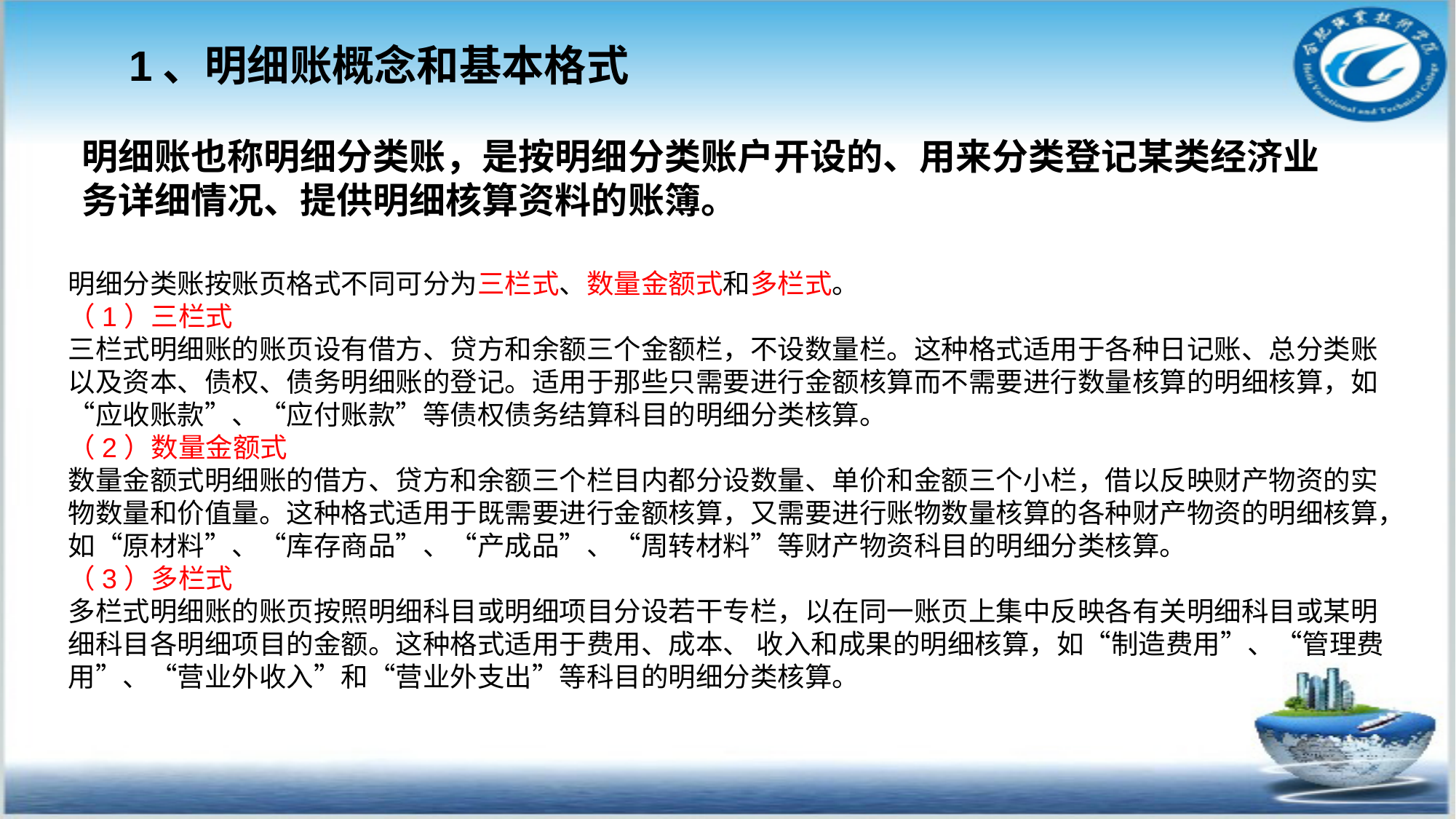

1、明细账概念和基本格式

明细账也称明细分类账，是按明细分类账户开设的、用来分类登记某类经济业务详细情况、提供明细核算资料的账簿。
明细分类账按账页格式不同可分为三栏式、数量金额式和多栏式。
（1）三栏式
三栏式明细账的账页设有借方、贷方和余额三个金额栏，不设数量栏。这种格式适用于各种日记账、总分类账以及资本、债权、债务明细账的登记。适用于那些只需要进行金额核算而不需要进行数量核算的明细核算，如“应收账款”、“应付账款”等债权债务结算科目的明细分类核算。
（2）数量金额式
数量金额式明细账的借方、贷方和余额三个栏目内都分设数量、单价和金额三个小栏，借以反映财产物资的实物数量和价值量。这种格式适用于既需要进行金额核算，又需要进行账物数量核算的各种财产物资的明细核算，如“原材料”、“库存商品”、“产成品”、“周转材料”等财产物资科目的明细分类核算。
（3）多栏式
多栏式明细账的账页按照明细科目或明细项目分设若干专栏，以在同一账页上集中反映各有关明细科目或某明细科目各明细项目的金额。这种格式适用于费用、成本、 收入和成果的明细核算，如“制造费用”、“管理费用”、“营业外收入”和“营业外支出”等科目的明细分类核算。